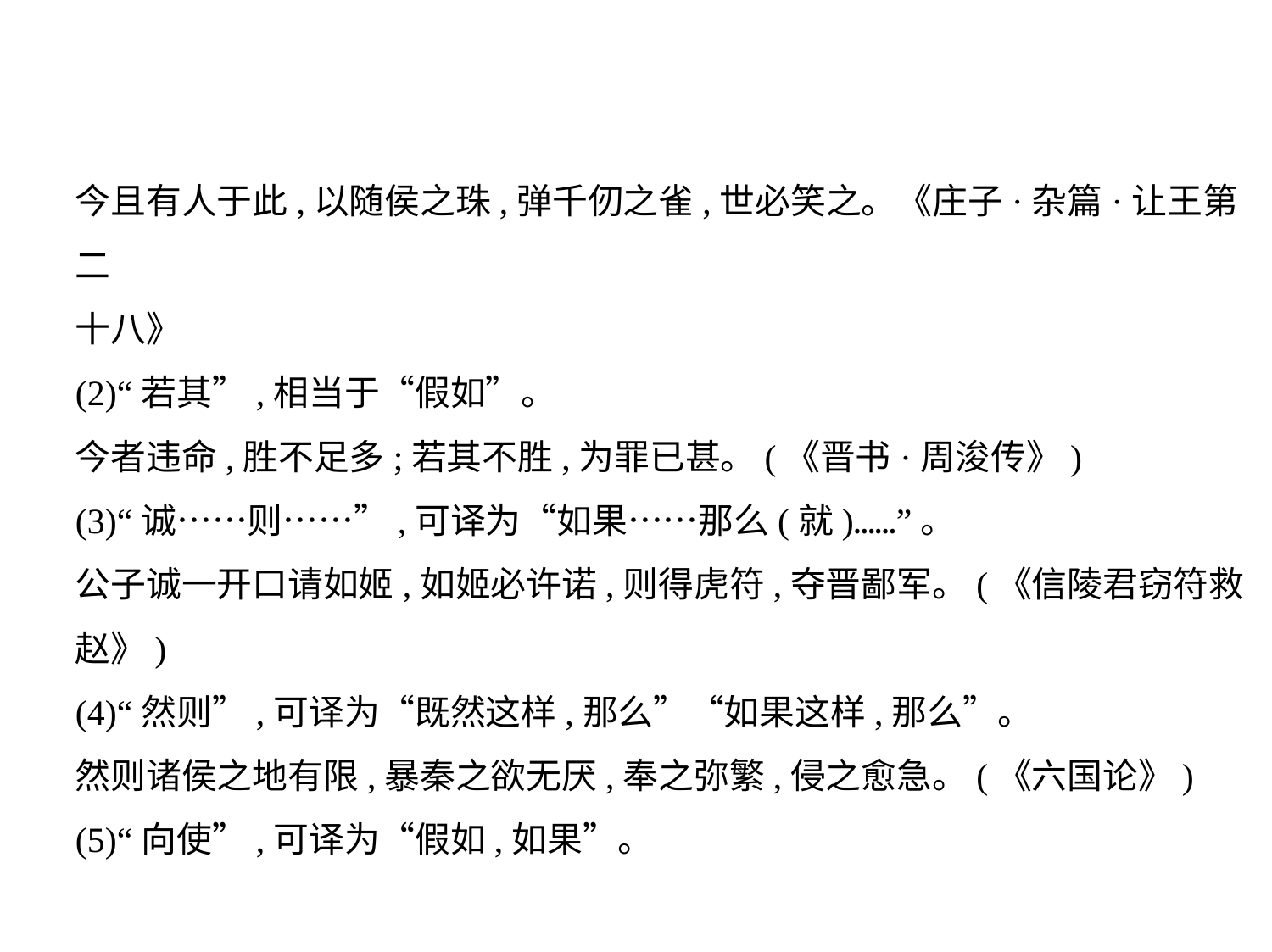

今且有人于此,以随侯之珠,弹千仞之雀,世必笑之。《庄子·杂篇·让王第二
十八》
(2)“若其”,相当于“假如”。
今者违命,胜不足多;若其不胜,为罪已甚。(《晋书·周浚传》)
(3)“诚……则……”,可译为“如果……那么(就)……”。
公子诚一开口请如姬,如姬必许诺,则得虎符,夺晋鄙军。(《信陵君窃符救
赵》)
(4)“然则”,可译为“既然这样,那么”“如果这样,那么”。
然则诸侯之地有限,暴秦之欲无厌,奉之弥繁,侵之愈急。(《六国论》)
(5)“向使”,可译为“假如,如果”。